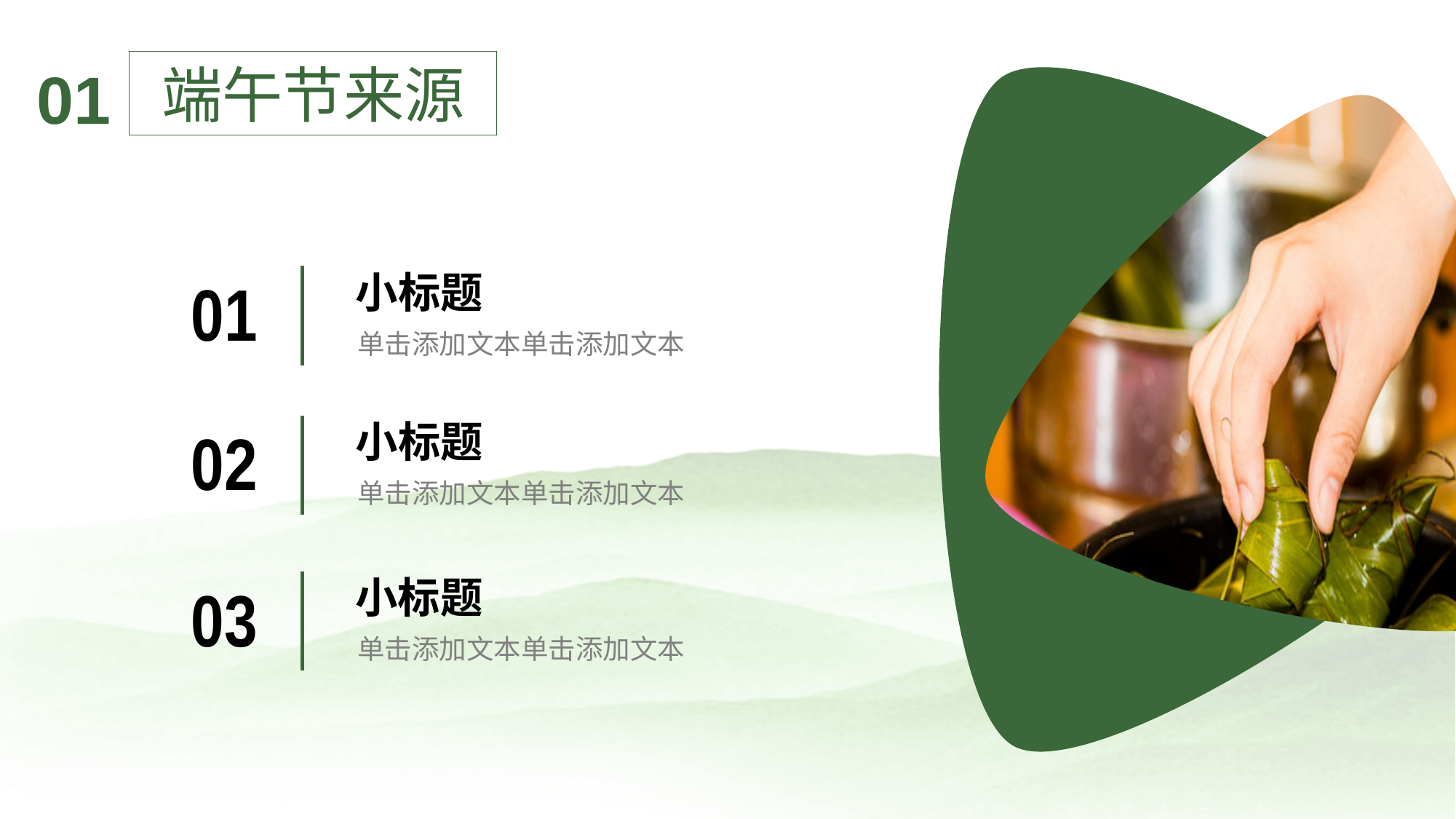

端午节来源
01

小标题
01
单击添加文本单击添加文本
小标题
02
单击添加文本单击添加文本
小标题
03
单击添加文本单击添加文本